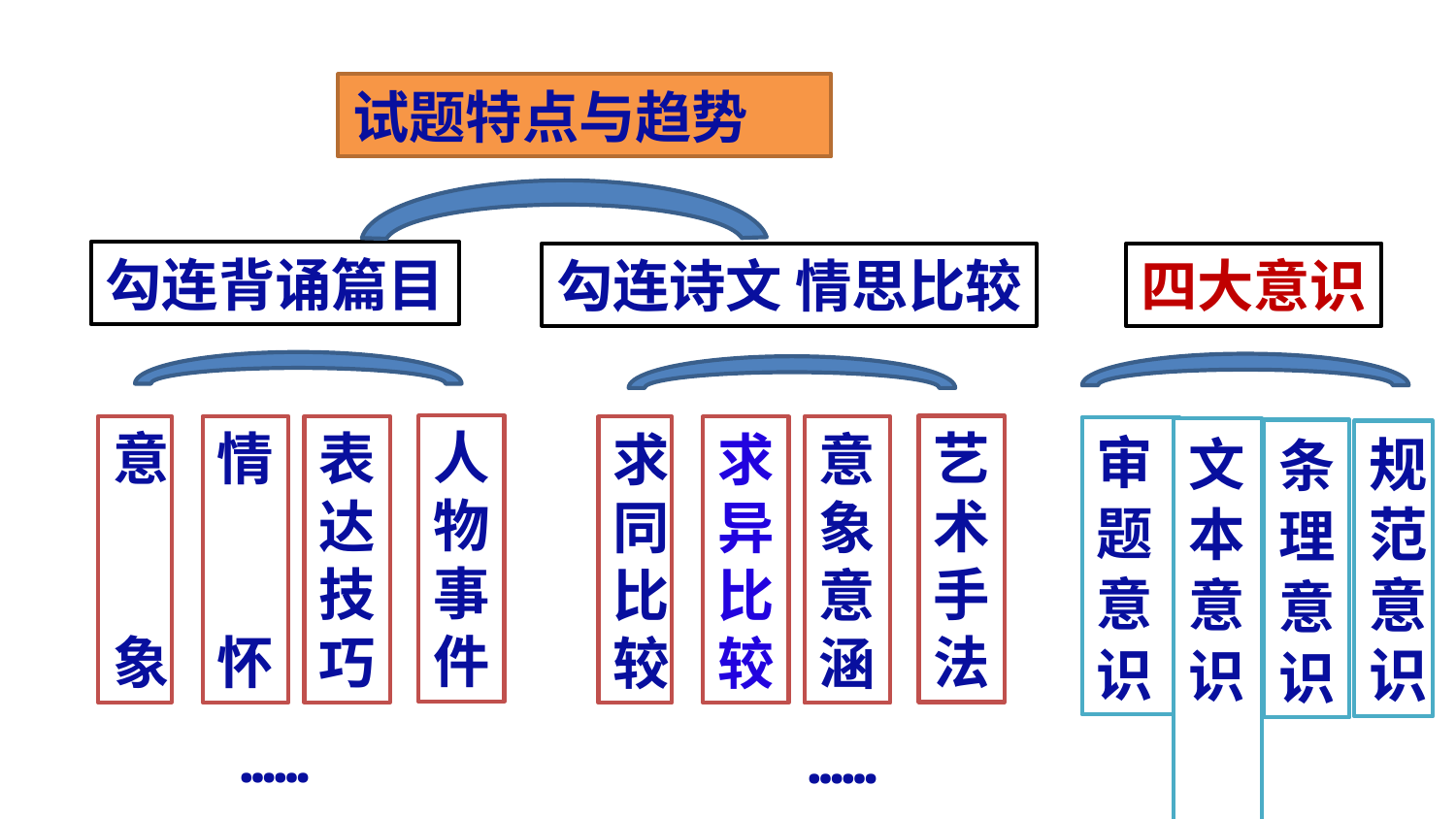

试题特点与趋势

勾连背诵篇目
勾连诗文 情思比较
四大意识

人
物
事
件
艺
术
手
法
意

象
情

怀
表
达
技
巧
求
异
比
较
意
象
意
涵
求同比较
审
题
意
识
文
本
意
识
条
理
意
识
规
范意识
……
……